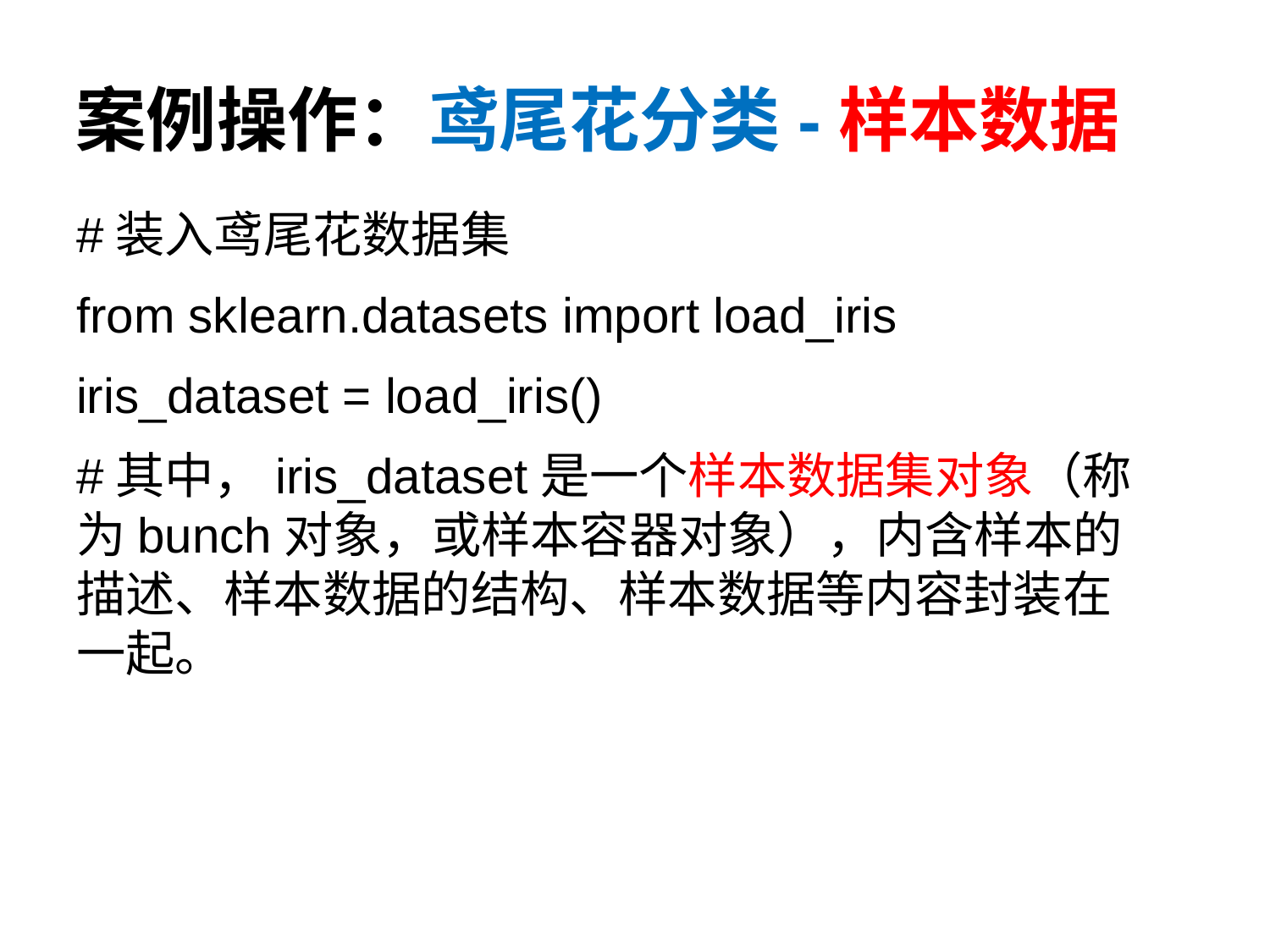

# 案例操作：鸢尾花分类-样本数据
#装入鸢尾花数据集
from sklearn.datasets import load_iris
iris_dataset = load_iris()
#其中，iris_dataset是一个样本数据集对象（称为bunch对象，或样本容器对象），内含样本的描述、样本数据的结构、样本数据等内容封装在一起。